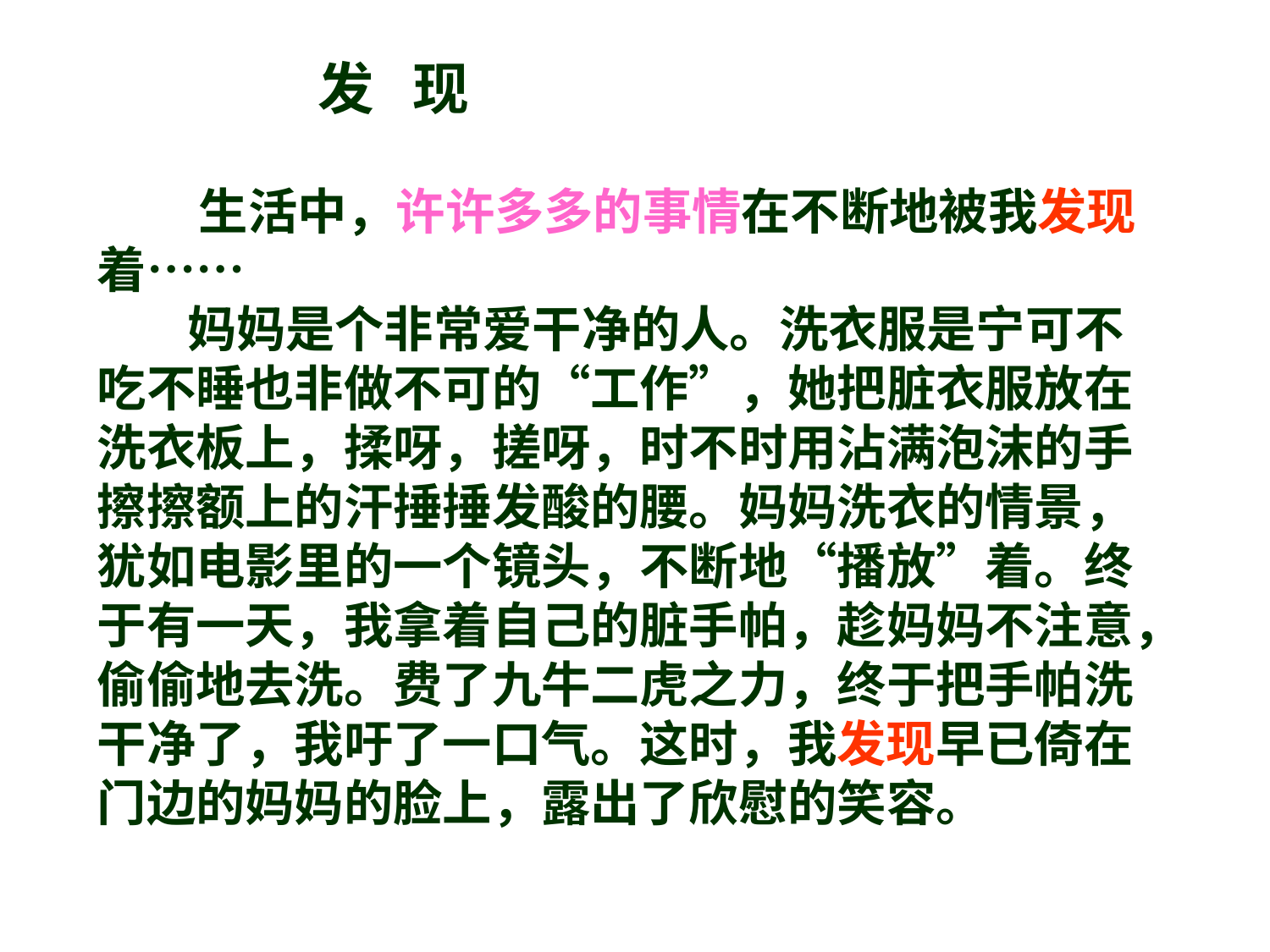

发   现
        生活中，许许多多的事情在不断地被我发现着……
        妈妈是个非常爱干净的人。洗衣服是宁可不吃不睡也非做不可的“工作”，她把脏衣服放在洗衣板上，揉呀，搓呀，时不时用沾满泡沫的手擦擦额上的汗捶捶发酸的腰。妈妈洗衣的情景，犹如电影里的一个镜头，不断地“播放”着。终于有一天，我拿着自己的脏手帕，趁妈妈不注意，偷偷地去洗。费了九牛二虎之力，终于把手帕洗干净了，我吁了一口气。这时，我发现早已倚在门边的妈妈的脸上，露出了欣慰的笑容。